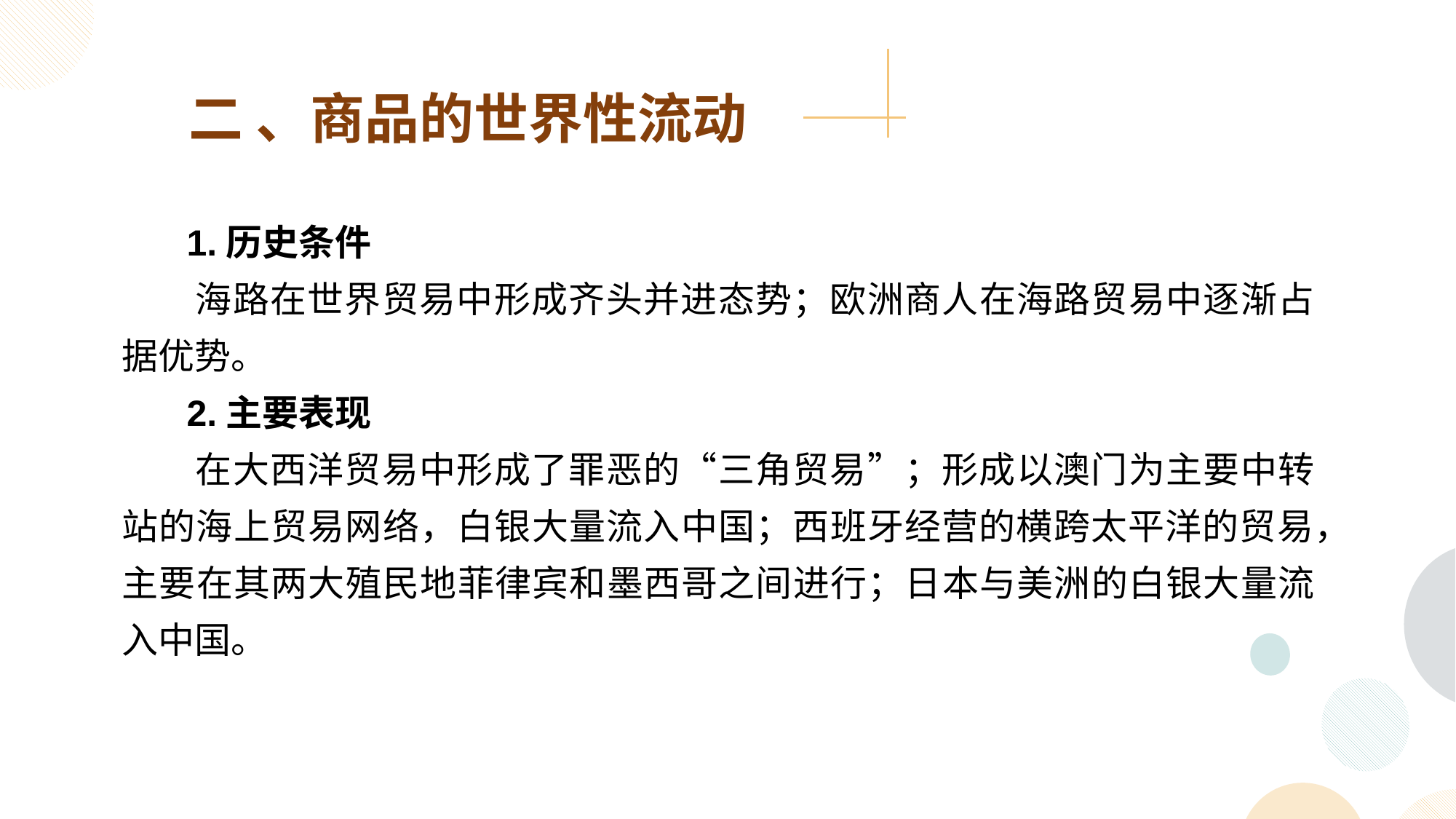

二 、商品的世界性流动
 1.历史条件
 海路在世界贸易中形成齐头并进态势；欧洲商人在海路贸易中逐渐占据优势。
 2.主要表现
 在大西洋贸易中形成了罪恶的“三角贸易”；形成以澳门为主要中转站的海上贸易网络，白银大量流入中国；西班牙经营的横跨太平洋的贸易，主要在其两大殖民地菲律宾和墨西哥之间进行；日本与美洲的白银大量流入中国。